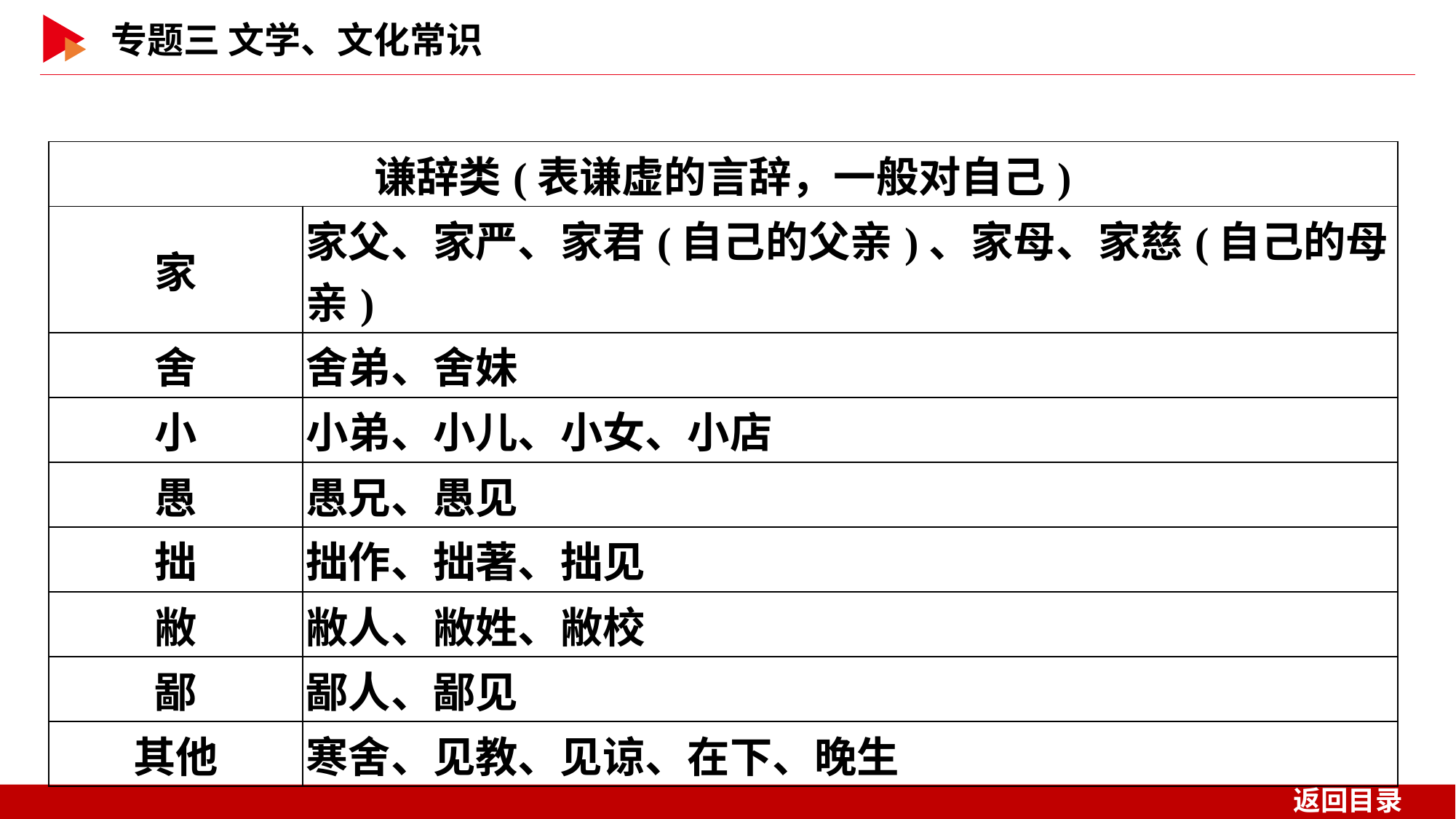

| 谦辞类(表谦虚的言辞，一般对自己) |  |
| --- | --- |
| 家 | 家父、家严、家君(自己的父亲)、家母、家慈(自己的母亲) |
| 舍 | 舍弟、舍妹 |
| 小 | 小弟、小儿、小女、小店 |
| 愚 | 愚兄、愚见 |
| 拙 | 拙作、拙著、拙见 |
| 敝 | 敝人、敝姓、敝校 |
| 鄙 | 鄙人、鄙见 |
| 其他 | 寒舍、见教、见谅、在下、晚生 |